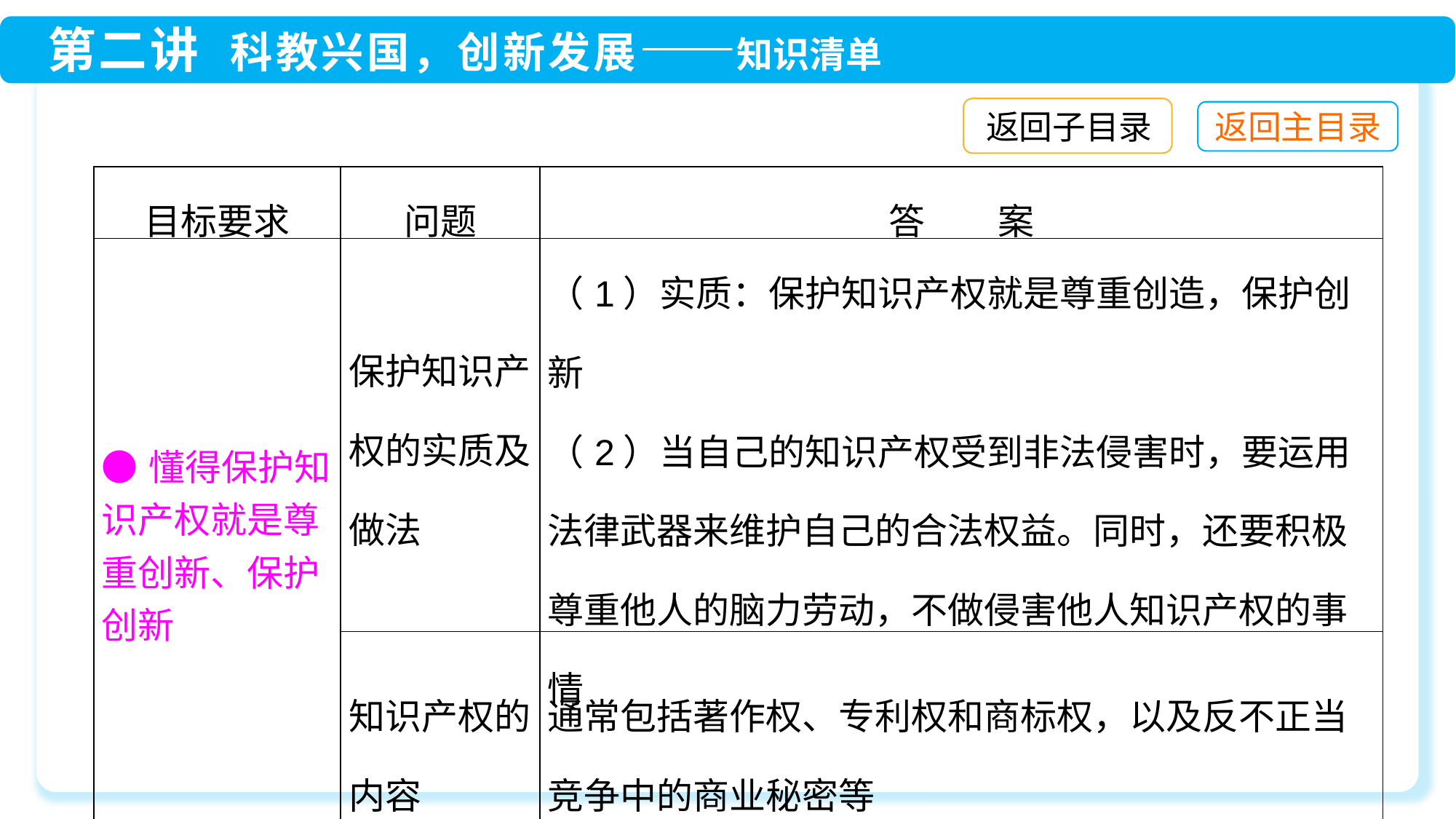

返回子目录
| 目标要求 | 问题 | 答　　案 |
| --- | --- | --- |
| ●懂得保护知识产权就是尊重创新、保护创新 | 保护知识产权的实质及做法 | （1）实质：保护知识产权就是尊重创造，保护创新 （2）当自己的知识产权受到非法侵害时，要运用法律武器来维护自己的合法权益。同时，还要积极尊重他人的脑力劳动，不做侵害他人知识产权的事情 |
|  | 知识产权的内容 | 通常包括著作权、专利权和商标权，以及反不正当竞争中的商业秘密等 |